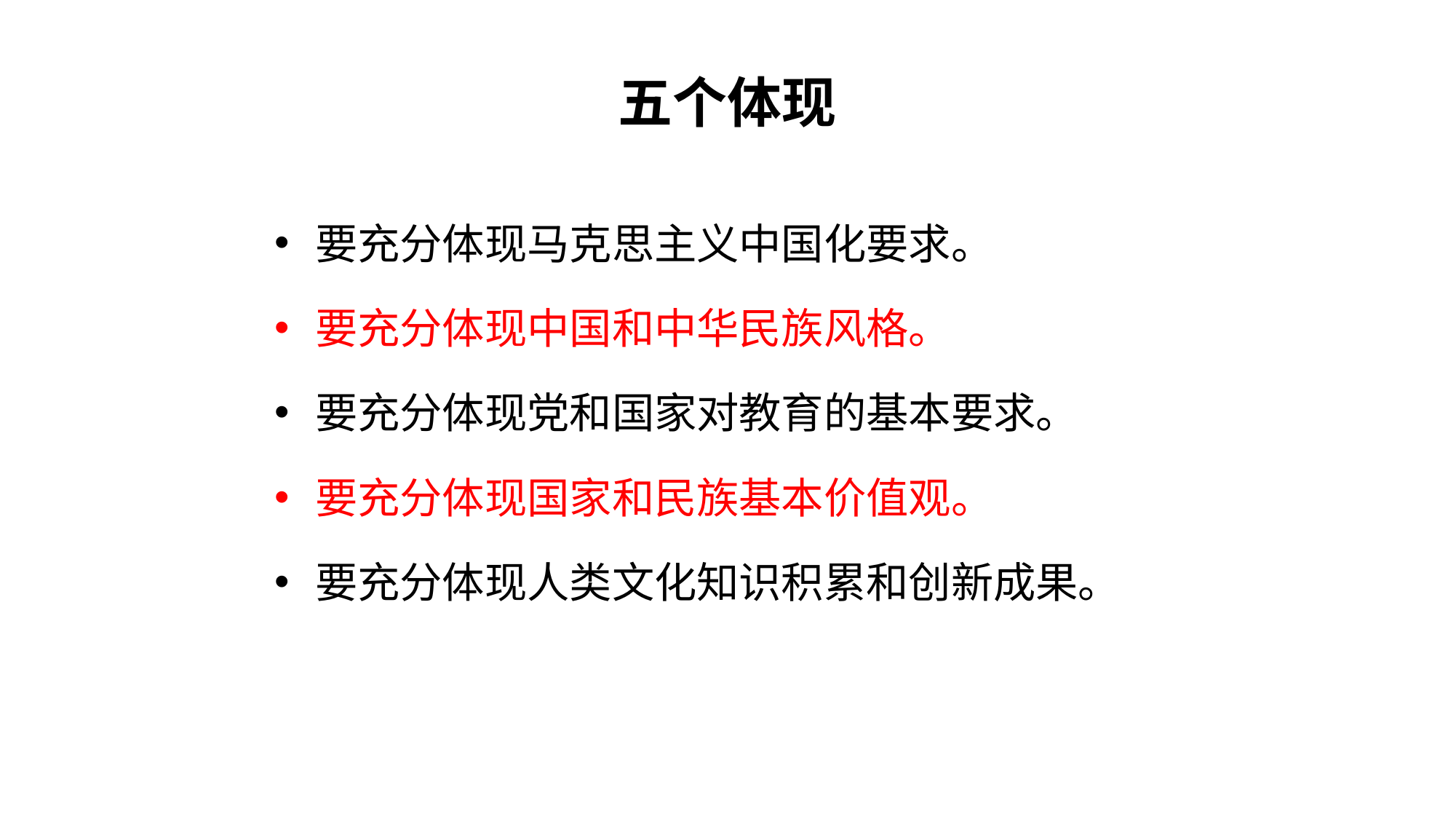

# 五个体现
要充分体现马克思主义中国化要求。
要充分体现中国和中华民族风格。
要充分体现党和国家对教育的基本要求。
要充分体现国家和民族基本价值观。
要充分体现人类文化知识积累和创新成果。